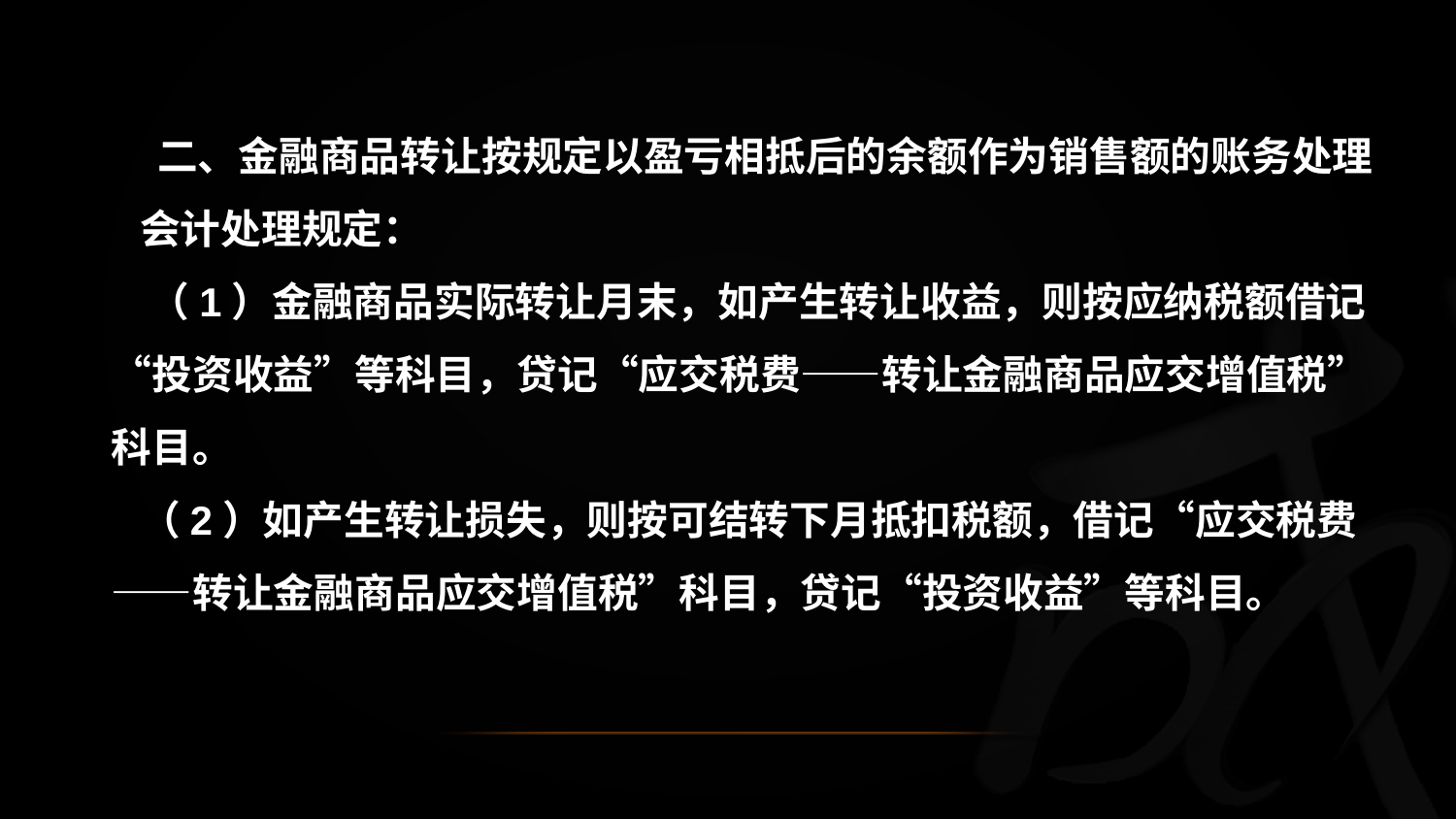

二、金融商品转让按规定以盈亏相抵后的余额作为销售额的账务处理
  会计处理规定：
   （1）金融商品实际转让月末，如产生转让收益，则按应纳税额借记“投资收益”等科目，贷记“应交税费——转让金融商品应交增值税”科目。
  （2）如产生转让损失，则按可结转下月抵扣税额，借记“应交税费——转让金融商品应交增值税”科目，贷记“投资收益”等科目。